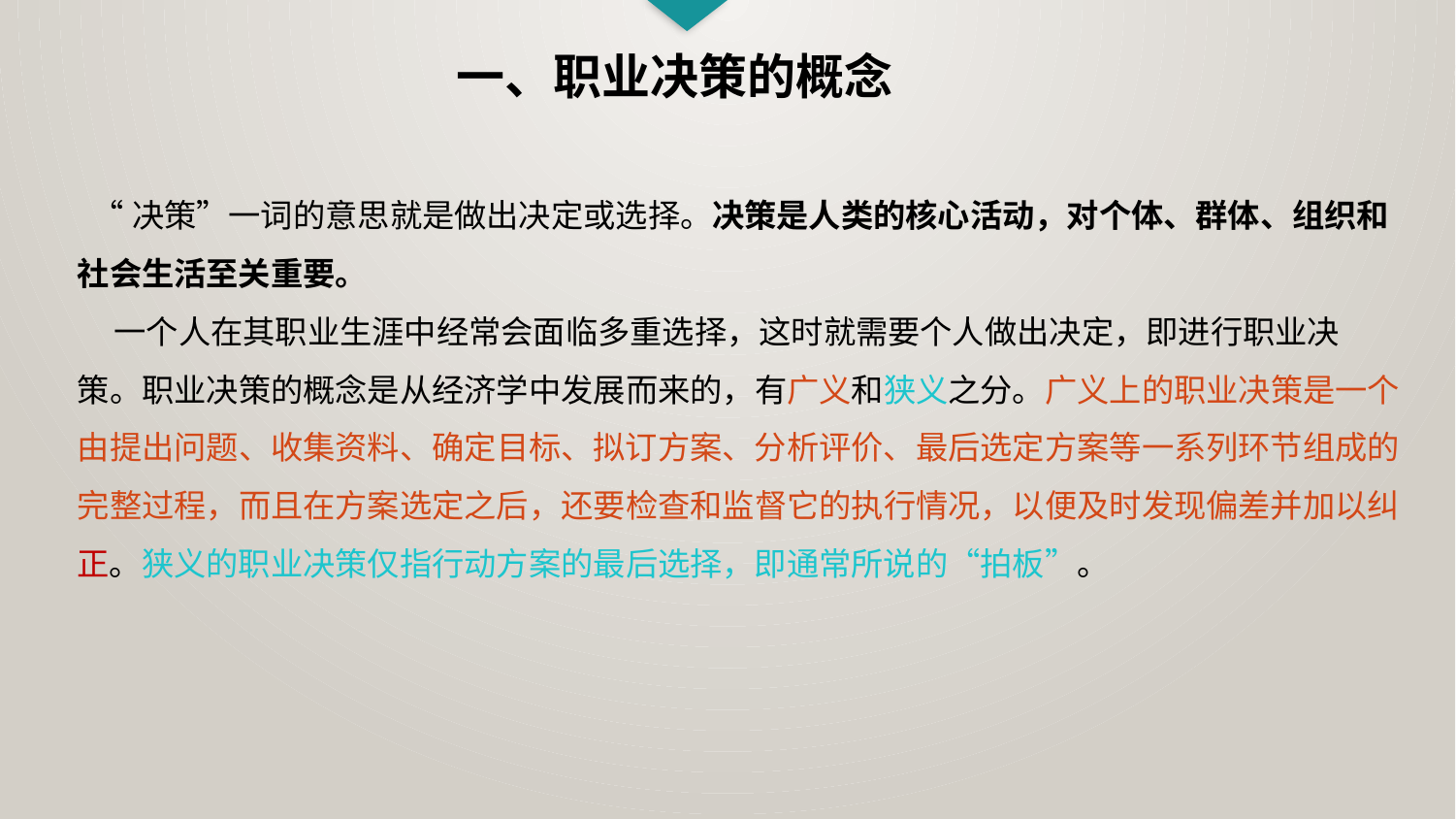

一、职业决策的概念
  “决策”一词的意思就是做出决定或选择。决策是人类的核心活动，对个体、群体、组织和社会生活至关重要。
    一个人在其职业生涯中经常会面临多重选择，这时就需要个人做出决定，即进行职业决策。职业决策的概念是从经济学中发展而来的，有广义和狭义之分。广义上的职业决策是一个由提出问题、收集资料、确定目标、拟订方案、分析评价、最后选定方案等一系列环节组成的完整过程，而且在方案选定之后，还要检查和监督它的执行情况，以便及时发现偏差并加以纠正。狭义的职业决策仅指行动方案的最后选择，即通常所说的“拍板”。
9